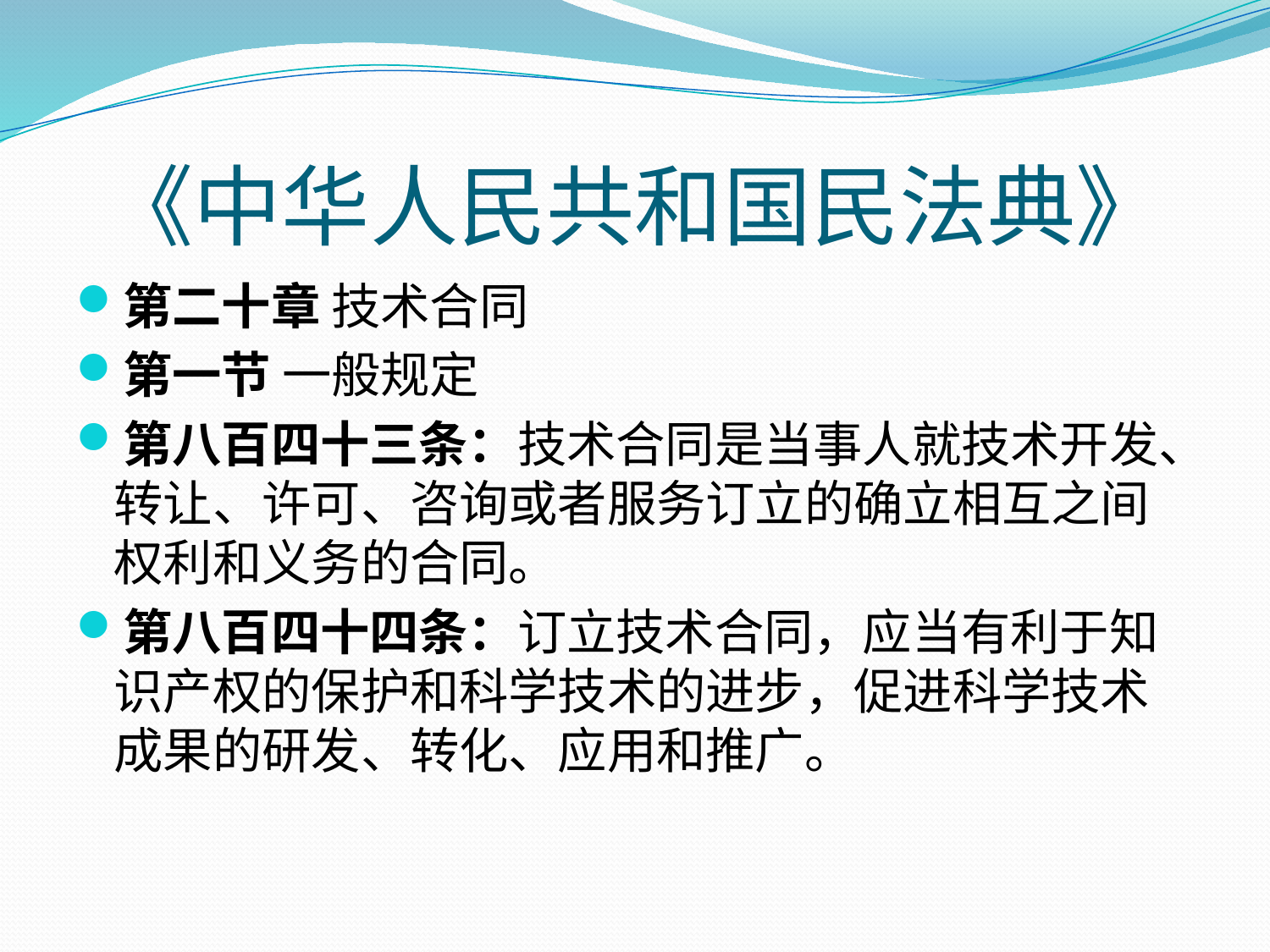

# 《中华人民共和国民法典》
第二十章 技术合同
第一节 一般规定
第八百四十三条：技术合同是当事人就技术开发、转让、许可、咨询或者服务订立的确立相互之间权利和义务的合同。
第八百四十四条：订立技术合同，应当有利于知识产权的保护和科学技术的进步，促进科学技术成果的研发、转化、应用和推广。